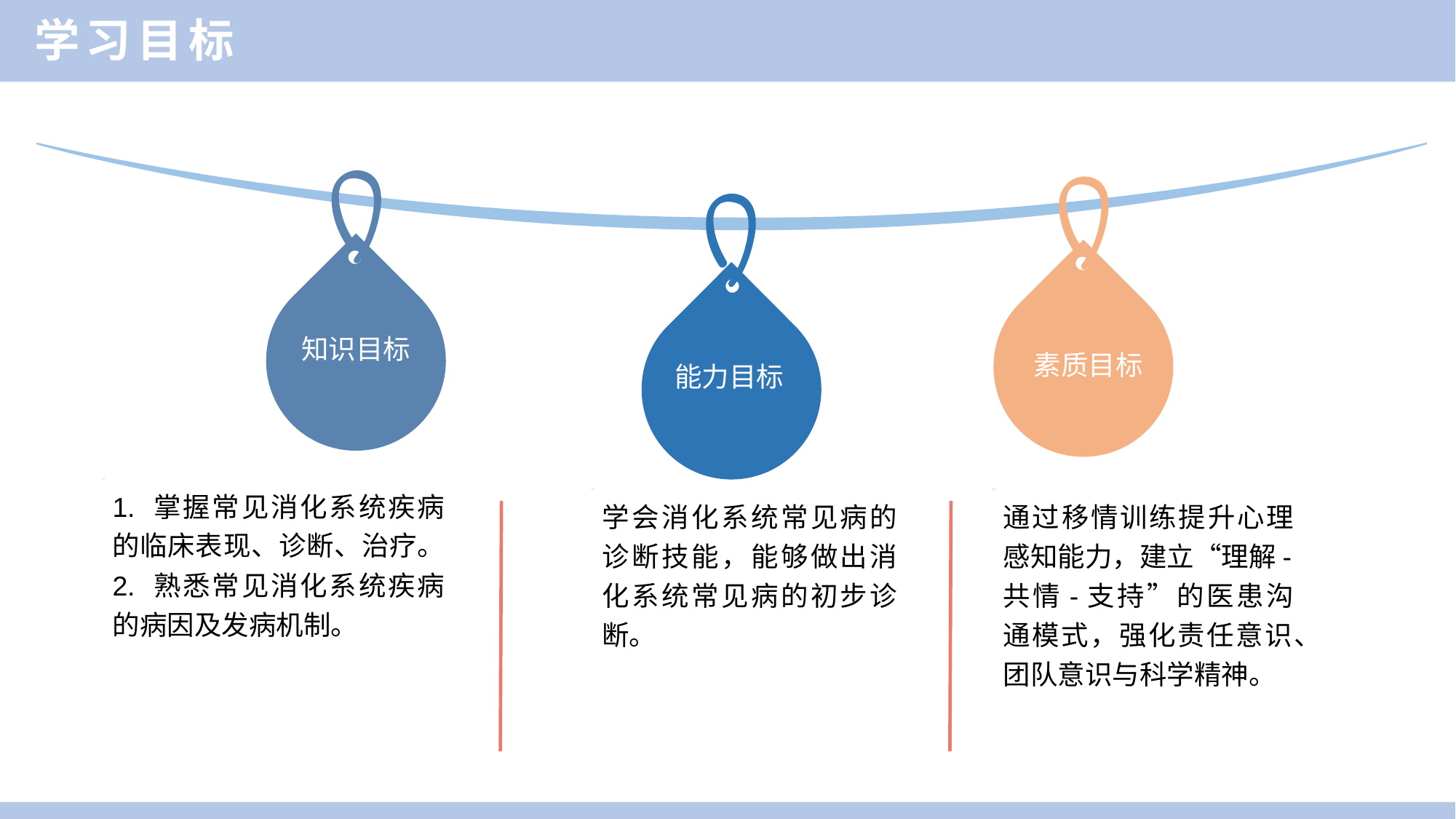

学习目标

知识目标

素质目标

能力目标
1. 掌握常见消化系统疾病的临床表现、诊断、治疗。
2. 熟悉常见消化系统疾病的病因及发病机制。
学会消化系统常见病的诊断技能，能够做出消化系统常见病的初步诊断。
通过移情训练提升心理感知能力，建立“理解-共情-支持”的医患沟通模式，强化责任意识、团队意识与科学精神。